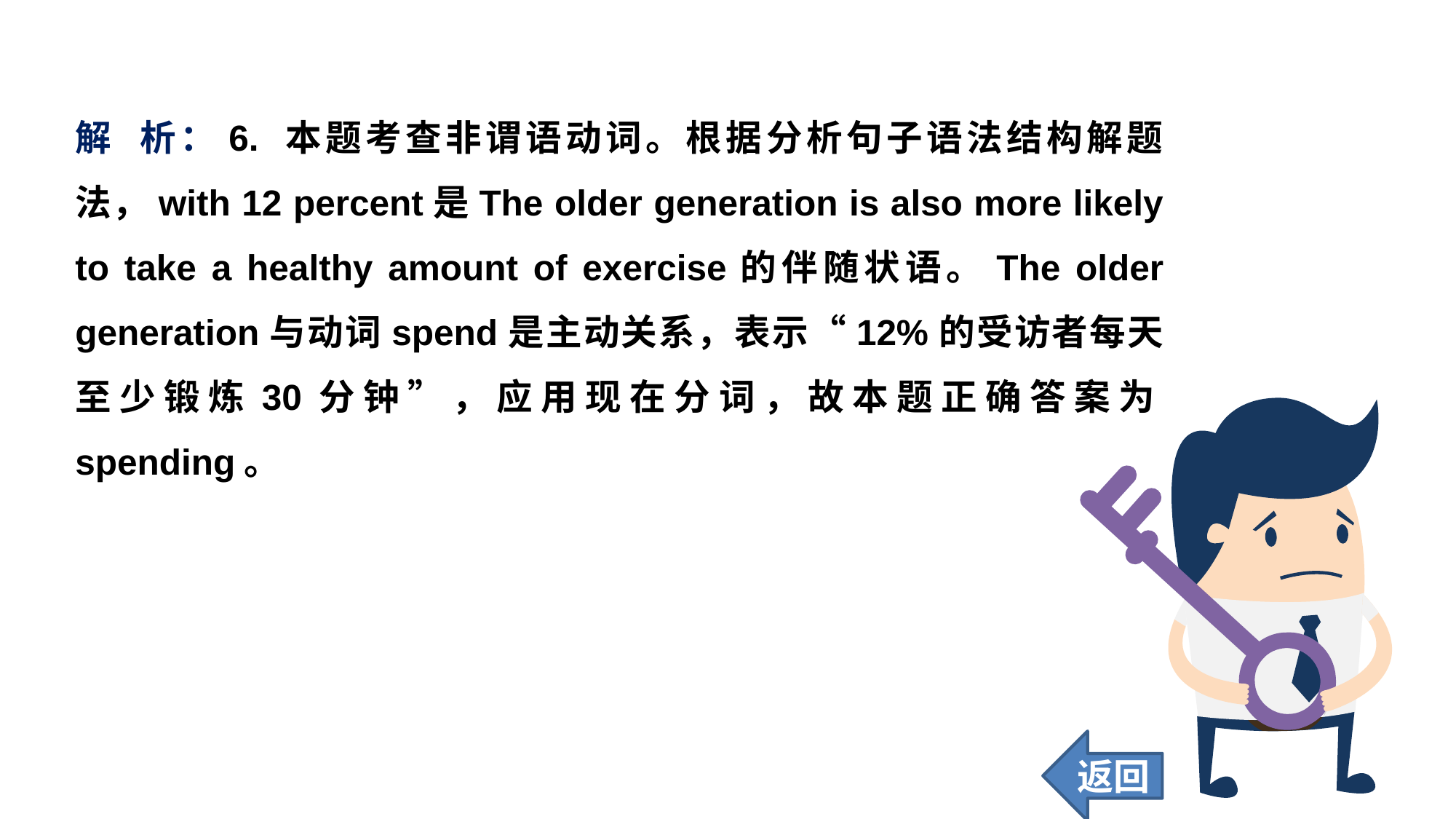

解  析：6. 本题考查非谓语动词。根据分析句子语法结构解题法，with 12 percent是The older generation is also more likely to take a healthy amount of exercise的伴随状语。The older generation与动词spend是主动关系，表示“12%的受访者每天至少锻炼30分钟”，应用现在分词，故本题正确答案为spending。

返回
177